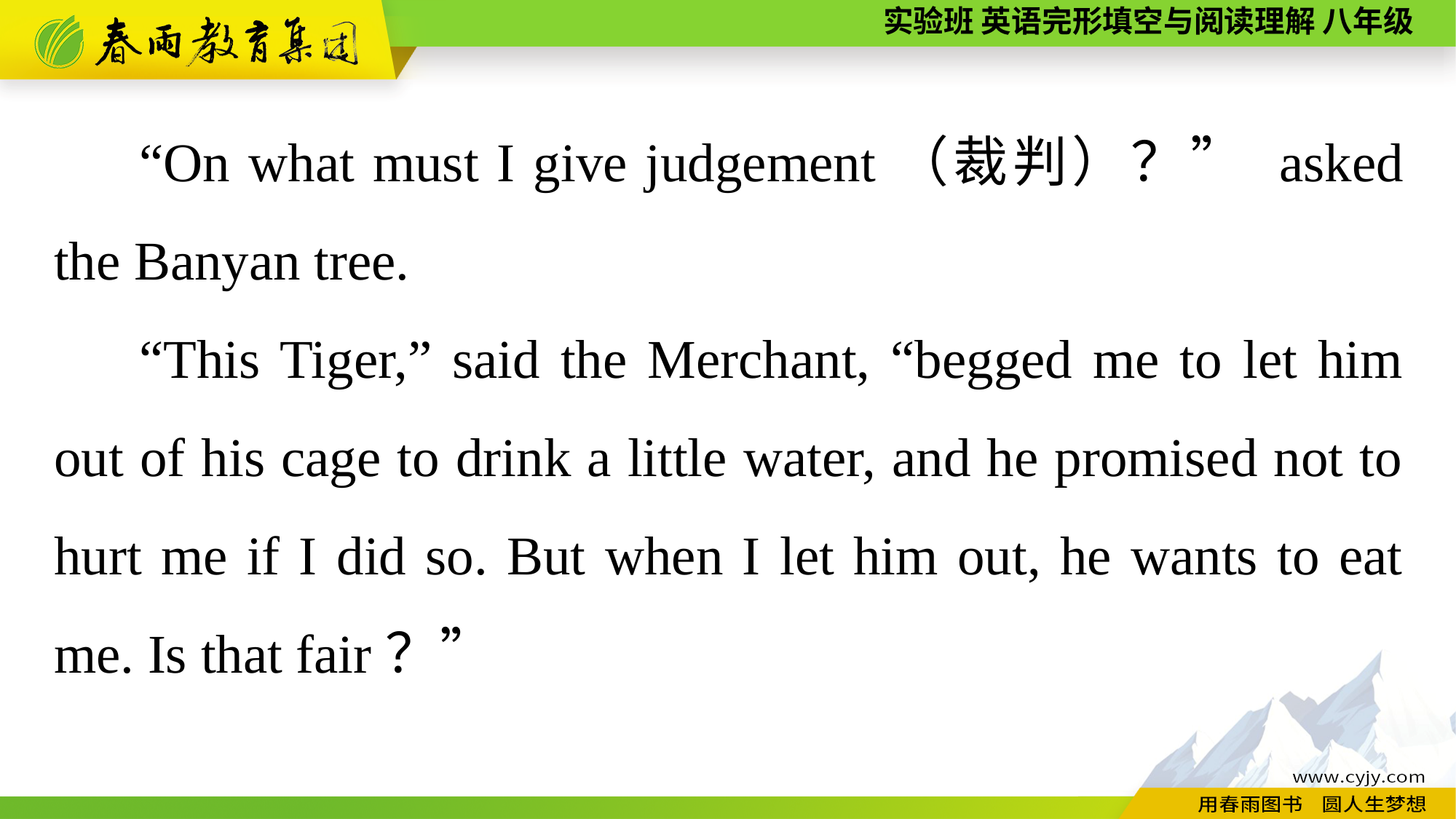

“On what must I give judgement（裁判）？” asked the Banyan tree.
“This Tiger,” said the Merchant, “begged me to let him out of his cage to drink a little water, and he promised not to hurt me if I did so. But when I let him out, he wants to eat me. Is that fair？”